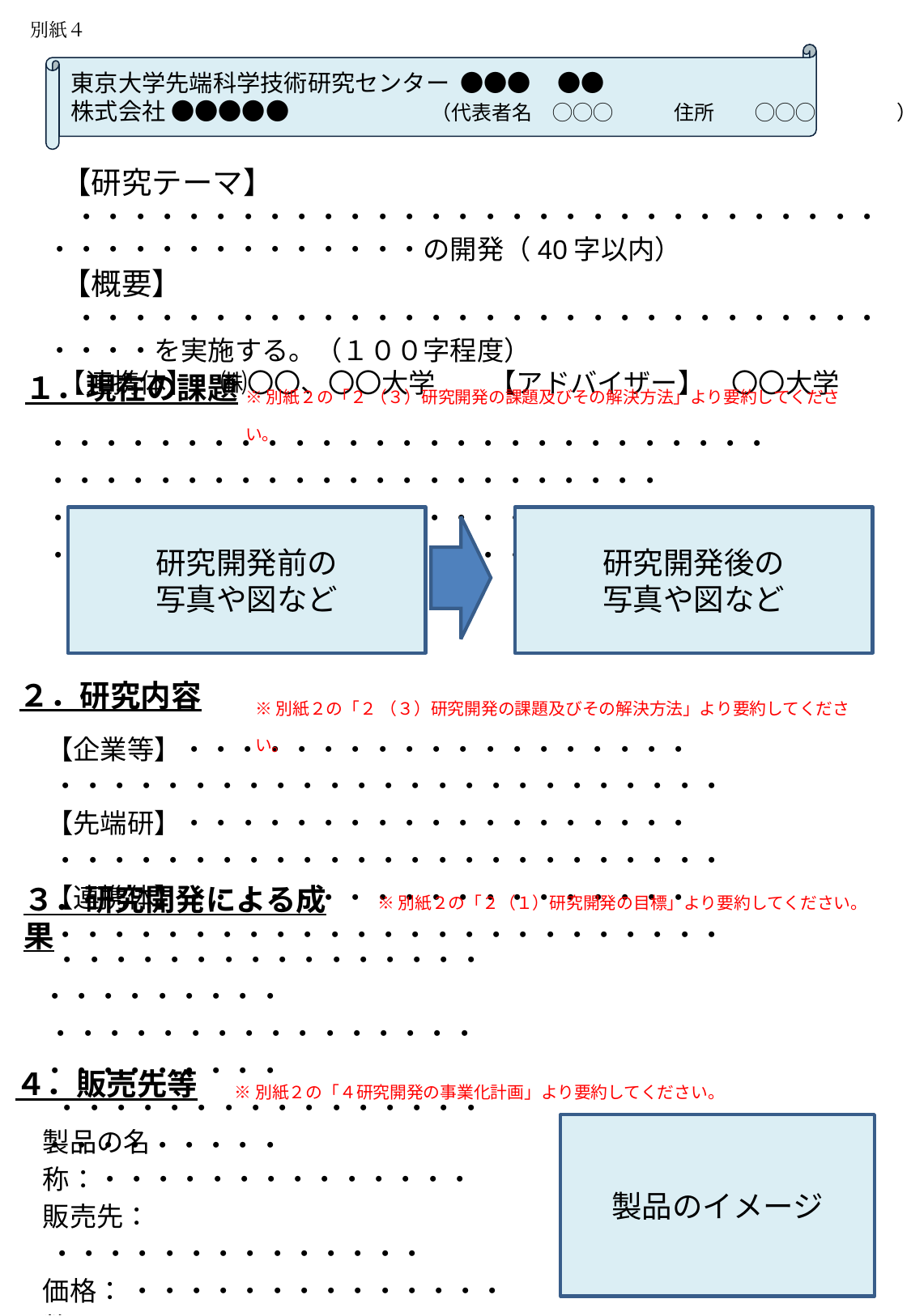

別紙４
東京大学先端科学技術研究センター  ●●●     ●●
株式会社 ●●●●●　　　　　　（代表者名　◯◯◯　　　住所　　◯◯◯　　　　）
 【研究テーマ】
　・・・・・・・・・・・・・・・・・・・・・・・・・・・・・・・・・・・・・・・・・・・・の開発（40字以内）
 【概要】
　・・・・・・・・・・・・・・・・・・・・・・・・・・・・・・・・・・を実施する。（１００字程度）
 【連携体】　㈱〇〇、〇〇大学　　【アドバイザー】　〇〇大学
１．現在の課題
※別紙２の「２ （３）研究開発の課題及びその解決方法」より要約してください。
・・・・・・・・・・・・・・・・・・・・・・・・・・・・・・・・・・・・・・・・・・・・・・・・・・
・・・・・・・・・・・・・・・・・・・・・・・・・・・・・・・・・・・・・・・・・・・・・・・・・・
研究開発前の
写真や図など
研究開発後の
写真や図など

２．研究内容
※別紙２の「２ （３）研究開発の課題及びその解決方法」より要約してください。
【企業等】・・・・・・・・・・・・・・・・・・・ ・・・・・・・・・・・・・・・・・・・・・・・・・
【先端研】・・・・・・・・・・・・・・・・・・・ ・・・・・・・・・・・・・・・・・・・・・・・・・
【連携体】・・・・・・・・・・・・・・・・・・・ ・・・・・・・・・・・・・・・・・・・・・・・・・
※別紙２の「２（１）研究開発の目標」より要約してください。
３．研究開発による成果
 ・・・・・・・・・・・・・・・・・・・・・・・・・
 ・・・・・・・・・・・・・・・・・・・・・・・・・
 ・・・・・・・・・・・・・・・・・・・・・・・・・
※別紙２の「４研究開発の事業化計画」より要約してください。
４．販売先等
製品の名称：・・・・・・・・・・・・・・
販売先： ・・・・・・・・・・・・・・
価格： ・・・・・・・・・・・・・・
数量： ・・・・・・・・・・・・・・
販売開始：令和〇〇年〇月頃（予定）
製品のイメージ